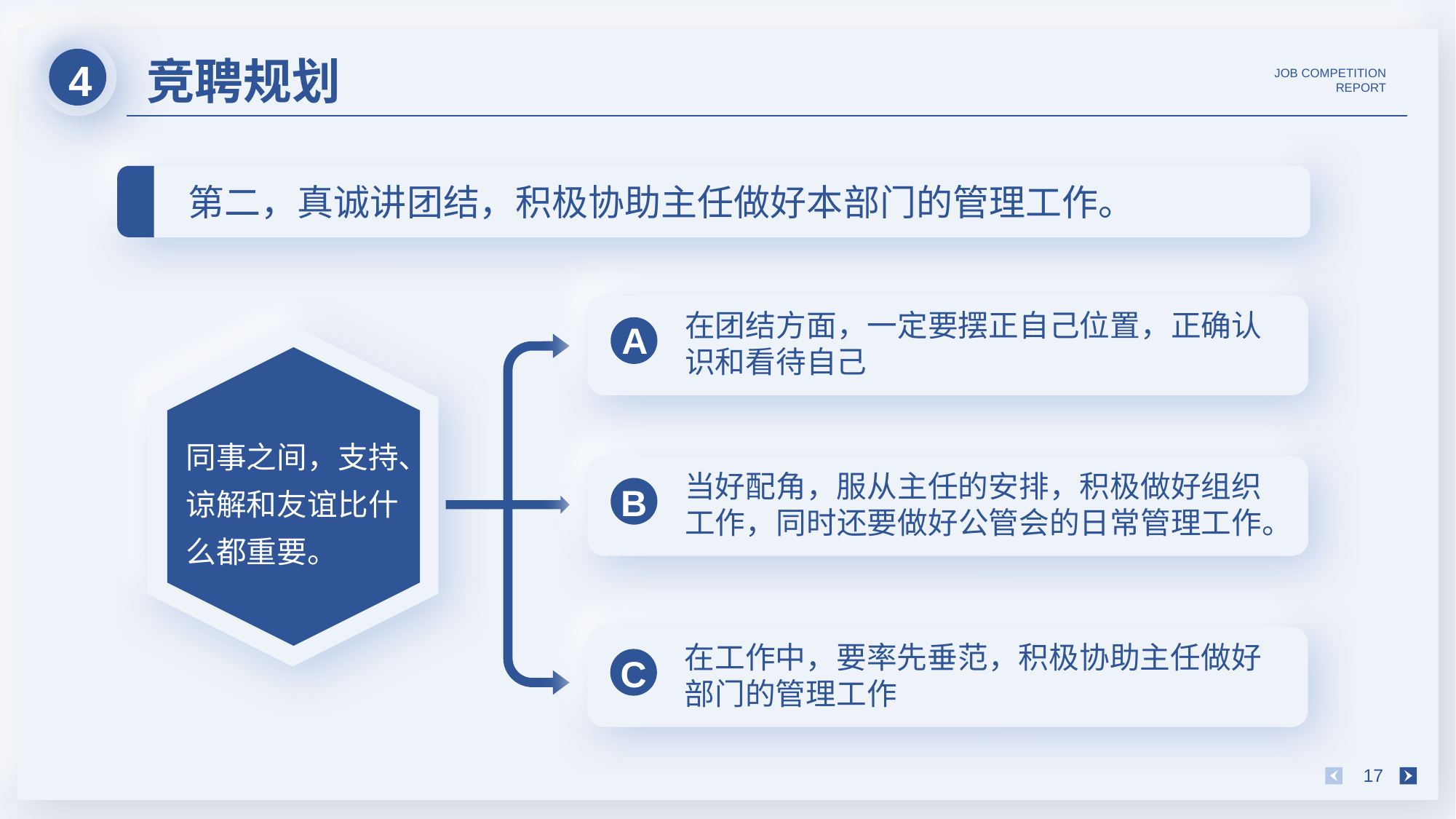

4
竞聘规划
JOB COMPETITION REPORT

第二，真诚讲团结，积极协助主任做好本部门的管理工作。

在团结方面，一定要摆正自己位置，正确认识和看待自己
A

同事之间，支持、
谅解和友谊比什么都重要。

当好配角，服从主任的安排，积极做好组织工作，同时还要做好公管会的日常管理工作。
B

在工作中，要率先垂范，积极协助主任做好部门的管理工作
C